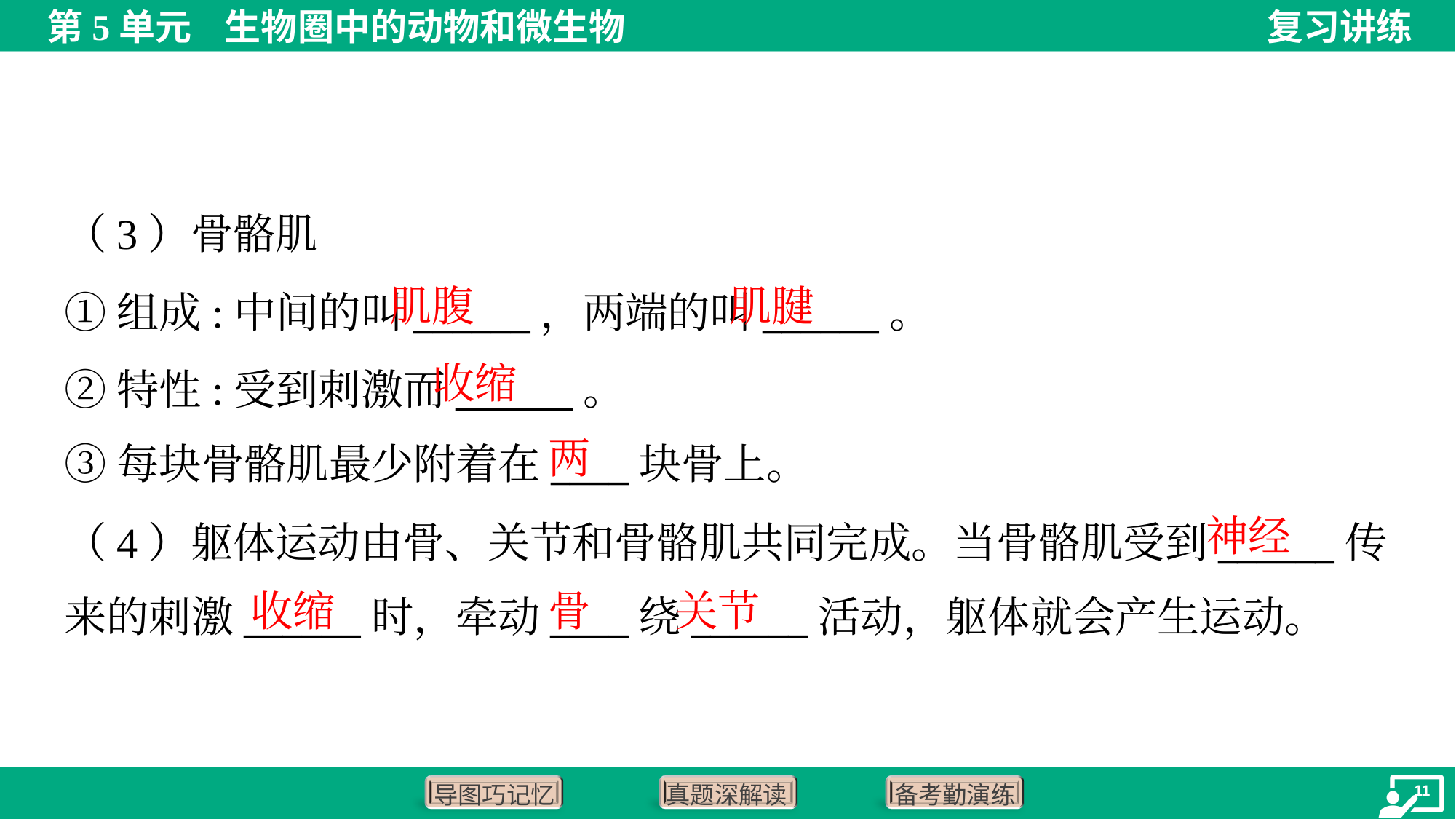

（3）骨骼肌
肌腹
肌腱
①组成:中间的叫______，两端的叫______。
②特性:受到刺激而______。
③每块骨骼肌最少附着在____块骨上。
收缩
两
神经
（4）躯体运动由骨、关节和骨骼肌共同完成。当骨骼肌受到______传
来的刺激______时，牵动____绕______活动，躯体就会产生运动。
收缩
骨
关节